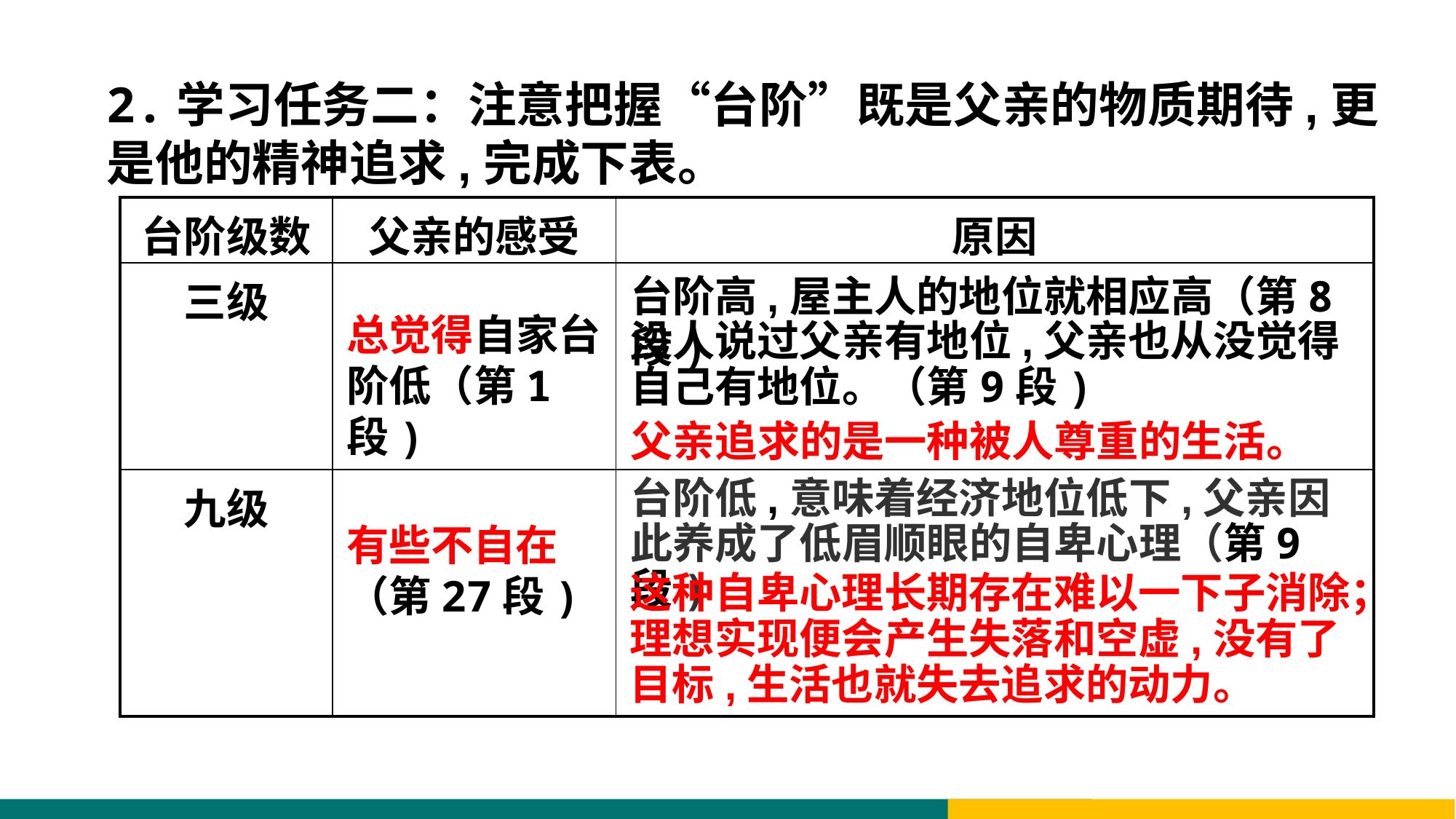

2.学习任务二：注意把握“台阶”既是父亲的物质期待,更是他的精神追求,完成下表。
| 台阶级数 | 父亲的感受 | 原因 |
| --- | --- | --- |
| 三级 |  |  |
| 九级 |  |  |
台阶高,屋主人的地位就相应高（第8段)
总觉得自家台阶低（第1段)
没人说过父亲有地位,父亲也从没觉得自己有地位。（第9段)
父亲追求的是一种被人尊重的生活。
台阶低,意味着经济地位低下,父亲因此养成了低眉顺眼的自卑心理（第9段)
有些不自在（第27段)
这种自卑心理长期存在难以一下子消除；理想实现便会产生失落和空虚,没有了目标,生活也就失去追求的动力。